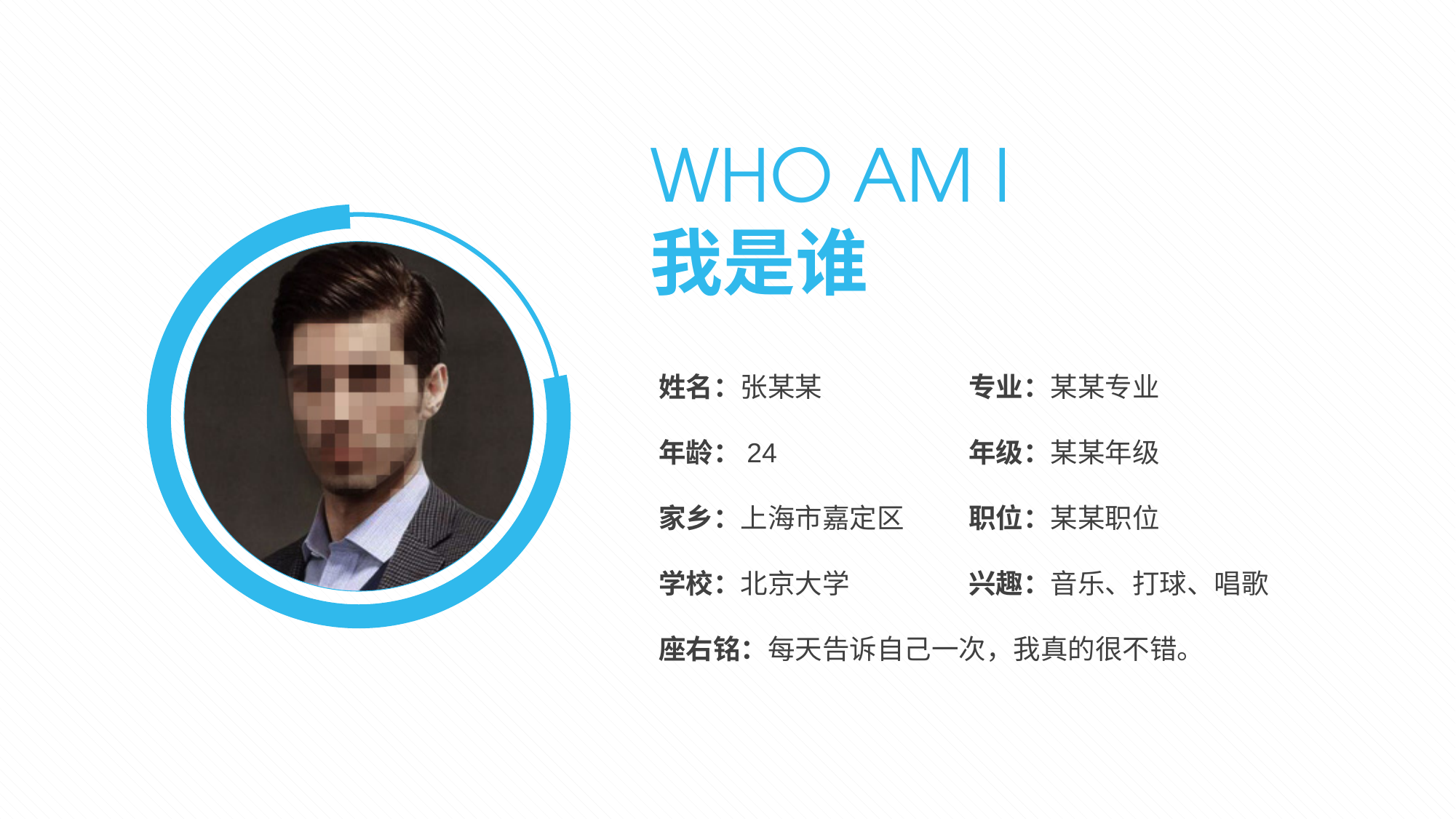

WHO AM I
我是谁

姓名：张某某
年龄：24
家乡：上海市嘉定区
学校：北京大学
座右铭：每天告诉自己一次，我真的很不错。
专业：某某专业
年级：某某年级
职位：某某职位
兴趣：音乐、打球、唱歌